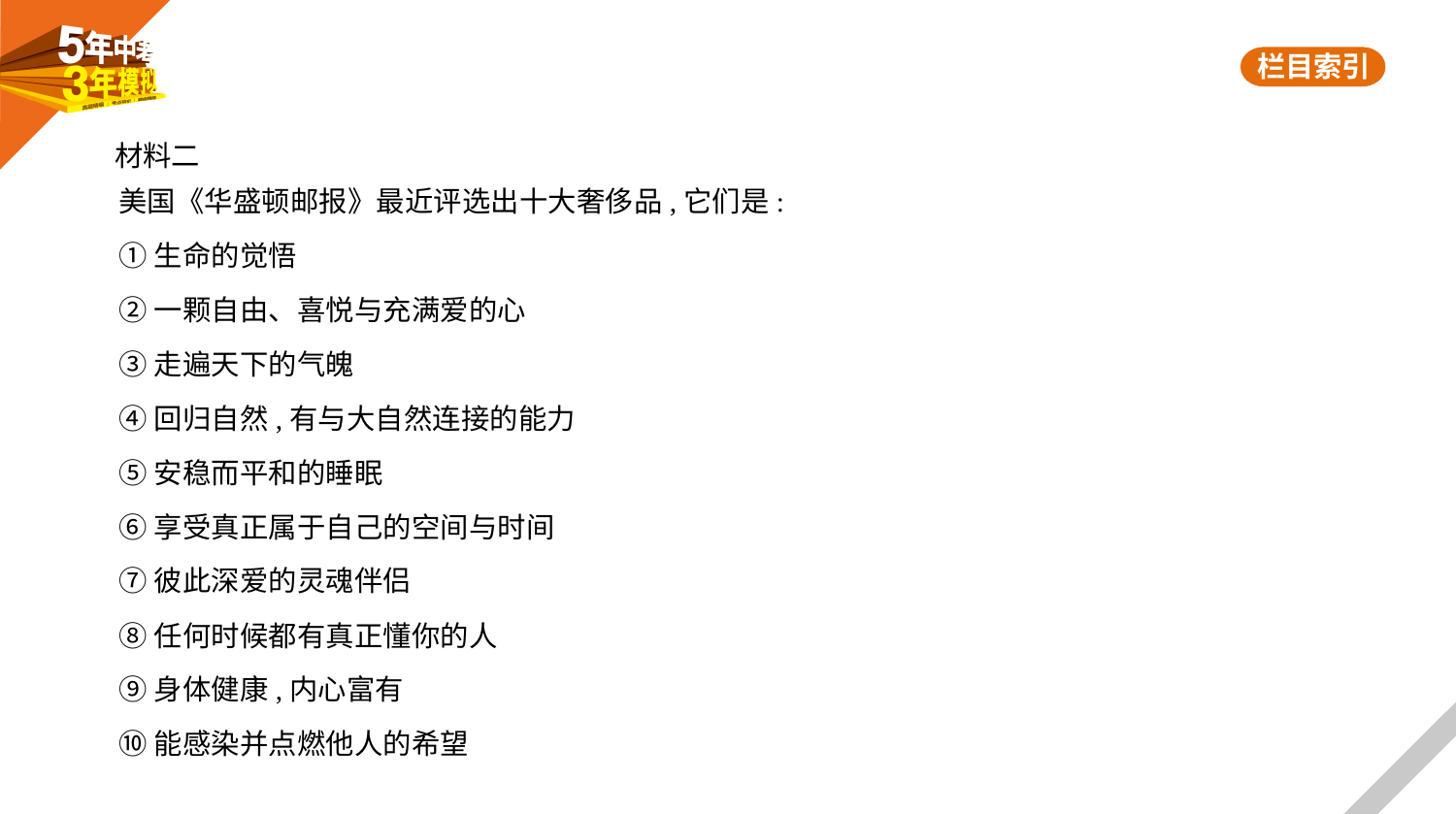

材料二
美国《华盛顿邮报》最近评选出十大奢侈品,它们是:
①生命的觉悟
②一颗自由、喜悦与充满爱的心
③走遍天下的气魄
④回归自然,有与大自然连接的能力
⑤安稳而平和的睡眠
⑥享受真正属于自己的空间与时间
⑦彼此深爱的灵魂伴侣
⑧任何时候都有真正懂你的人
⑨身体健康,内心富有
⑩能感染并点燃他人的希望